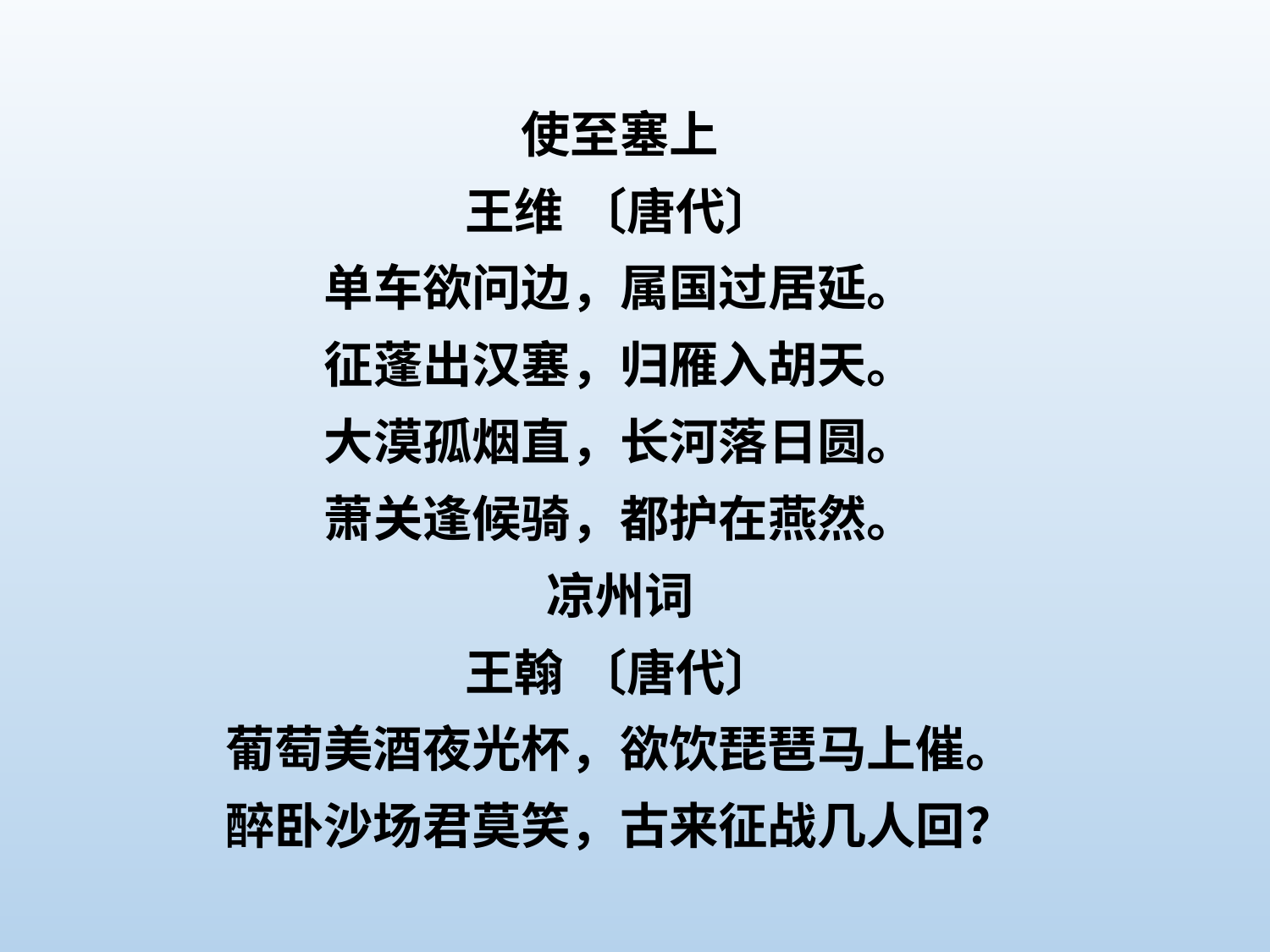

使至塞上
王维 〔唐代〕
单车欲问边，属国过居延。
征蓬出汉塞，归雁入胡天。
大漠孤烟直，长河落日圆。
萧关逢候骑，都护在燕然。
凉州词
王翰 〔唐代〕
葡萄美酒夜光杯，欲饮琵琶马上催。
醉卧沙场君莫笑，古来征战几人回？